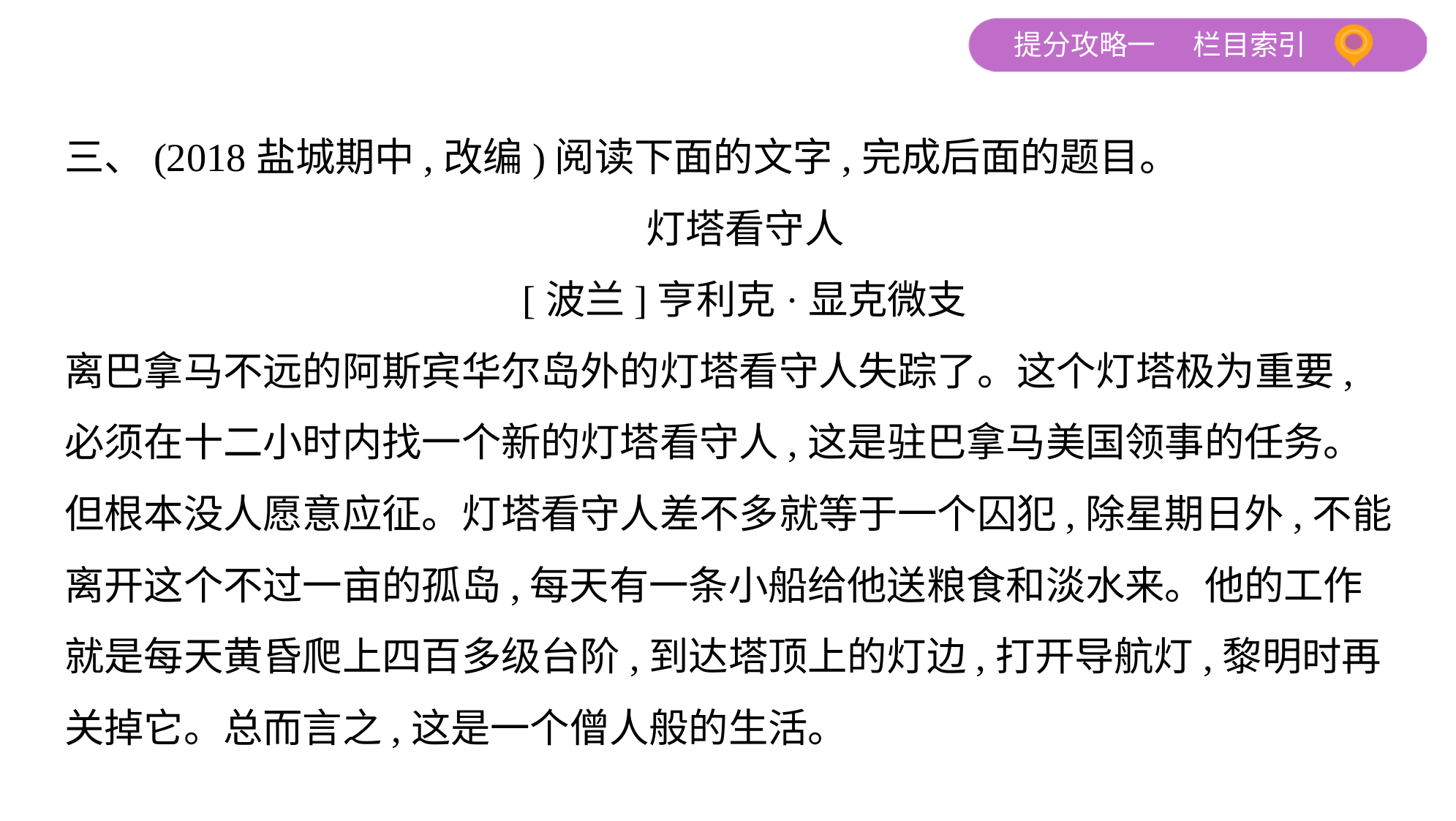

三、(2018盐城期中,改编)阅读下面的文字,完成后面的题目。
灯塔看守人
[波兰]亨利克·显克微支
离巴拿马不远的阿斯宾华尔岛外的灯塔看守人失踪了。这个灯塔极为重要,
必须在十二小时内找一个新的灯塔看守人,这是驻巴拿马美国领事的任务。
但根本没人愿意应征。灯塔看守人差不多就等于一个囚犯,除星期日外,不能
离开这个不过一亩的孤岛,每天有一条小船给他送粮食和淡水来。他的工作
就是每天黄昏爬上四百多级台阶,到达塔顶上的灯边,打开导航灯,黎明时再
关掉它。总而言之,这是一个僧人般的生活。